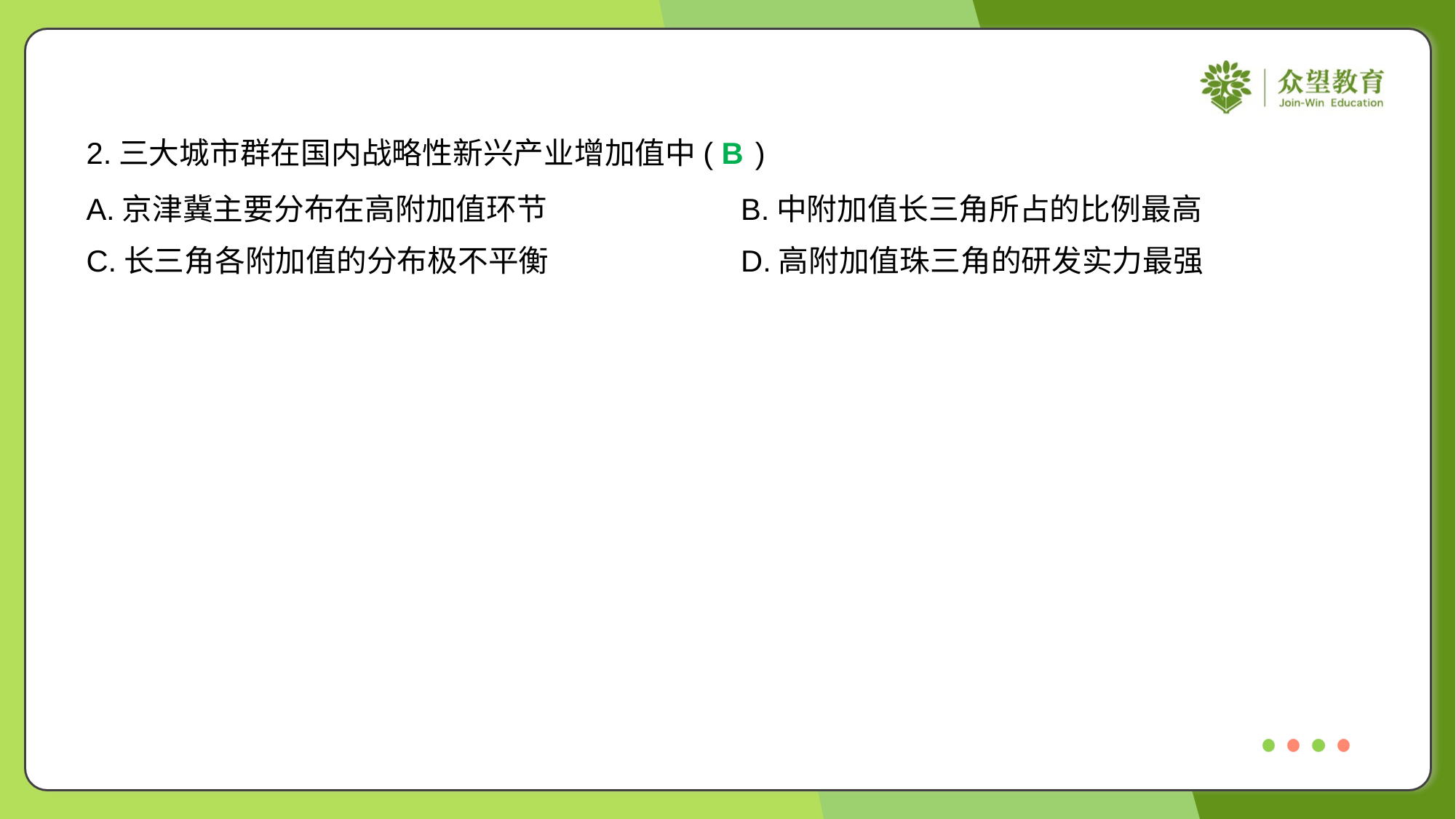

2.三大城市群在国内战略性新兴产业增加值中(     )
B
A.京津冀主要分布在高附加值环节	B.中附加值长三角所占的比例最高
C.长三角各附加值的分布极不平衡	D.高附加值珠三角的研发实力最强